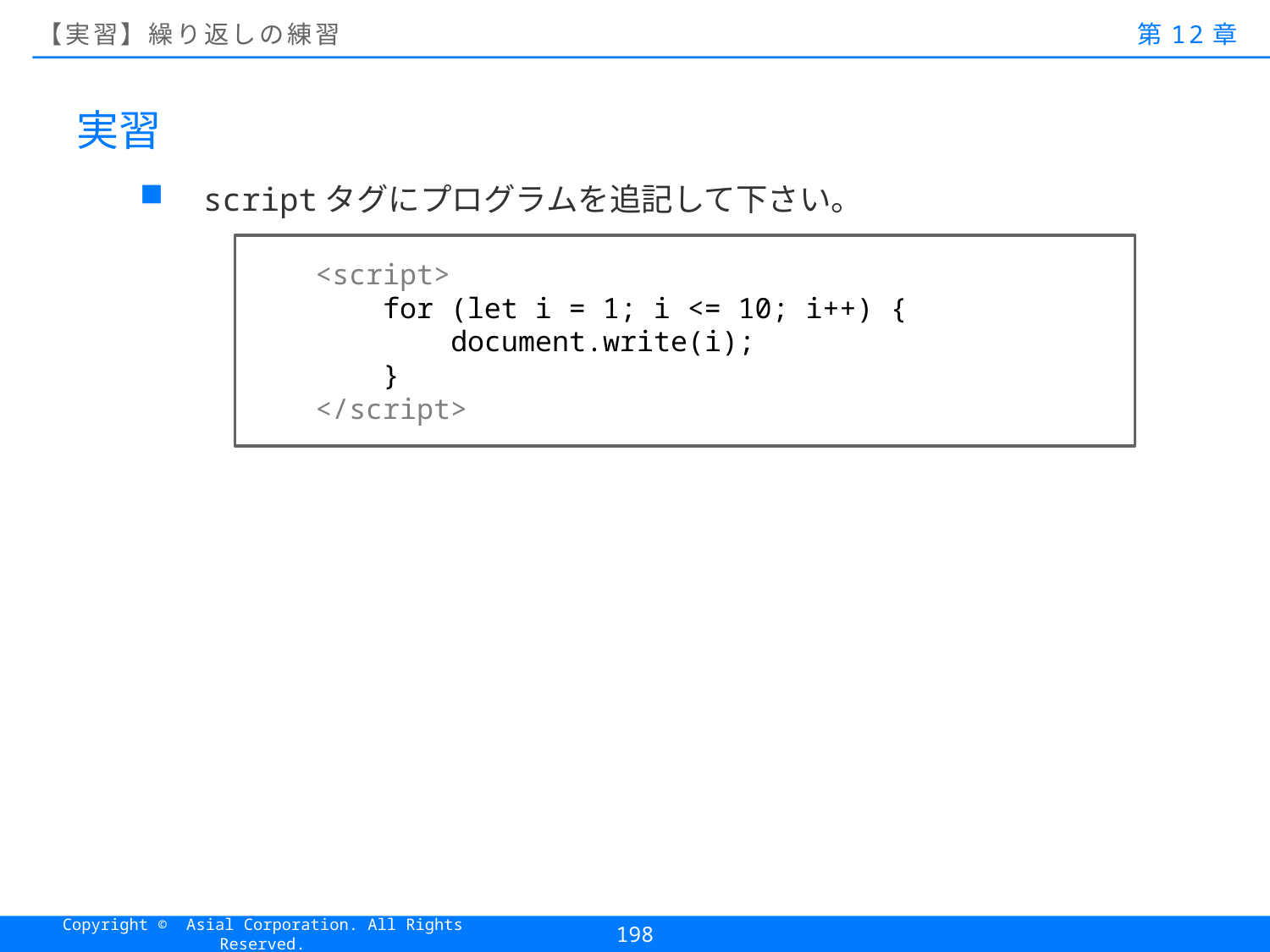

# 【実習】繰り返しの練習
第12章
実習
scriptタグにプログラムを追記して下さい。

    <script>
        for (let i = 1; i <= 10; i++) {
            document.write(i);
        }
    </script>
198